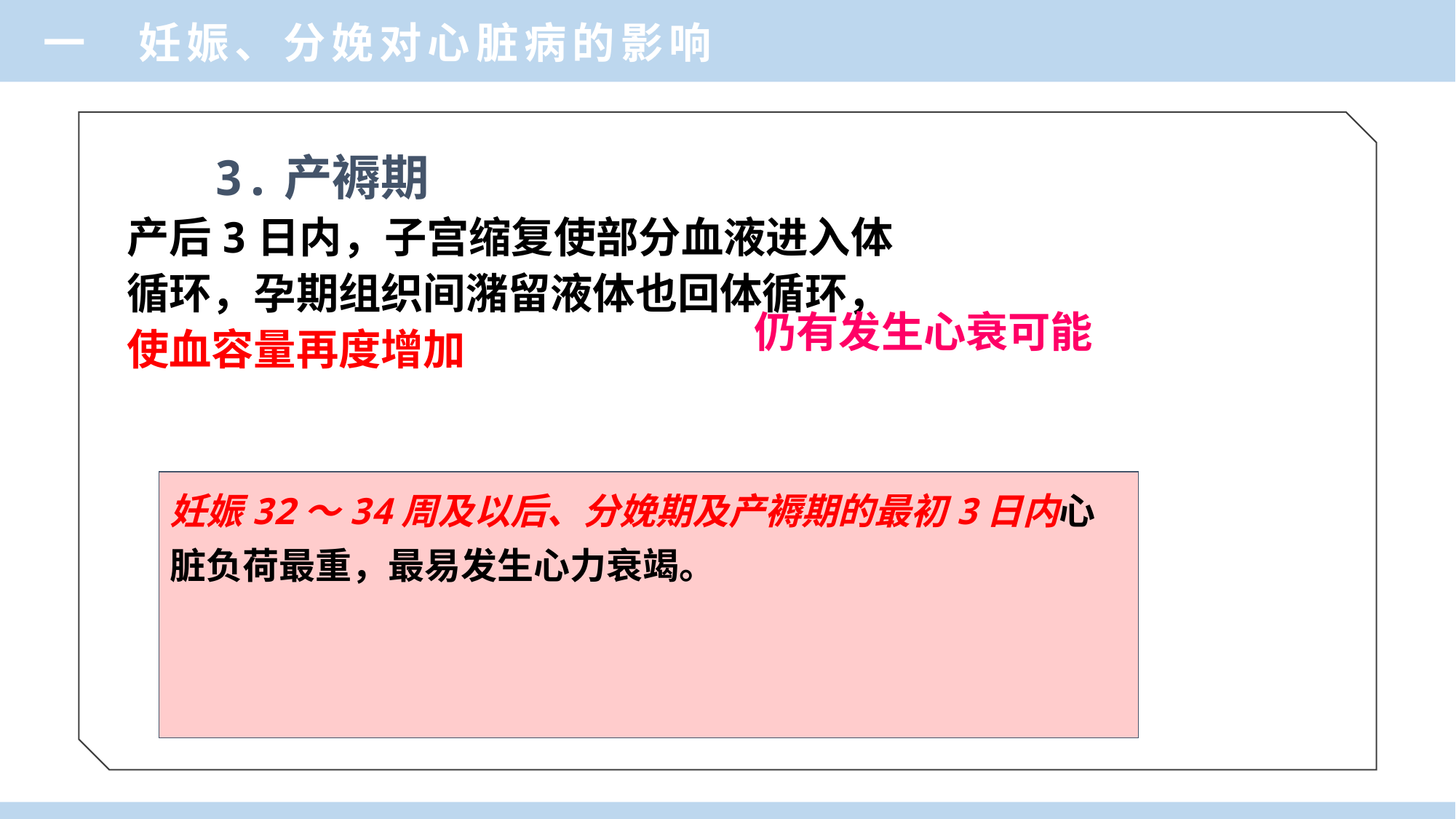

一   妊娠、分娩对心脏病的影响

   3.产褥期
产后3日内，子宫缩复使部分血液进入体循环，孕期组织间潴留液体也回体循环，使血容量再度增加
仍有发生心衰可能
妊娠32～34周及以后、分娩期及产褥期的最初3日内心脏负荷最重，最易发生心力衰竭。